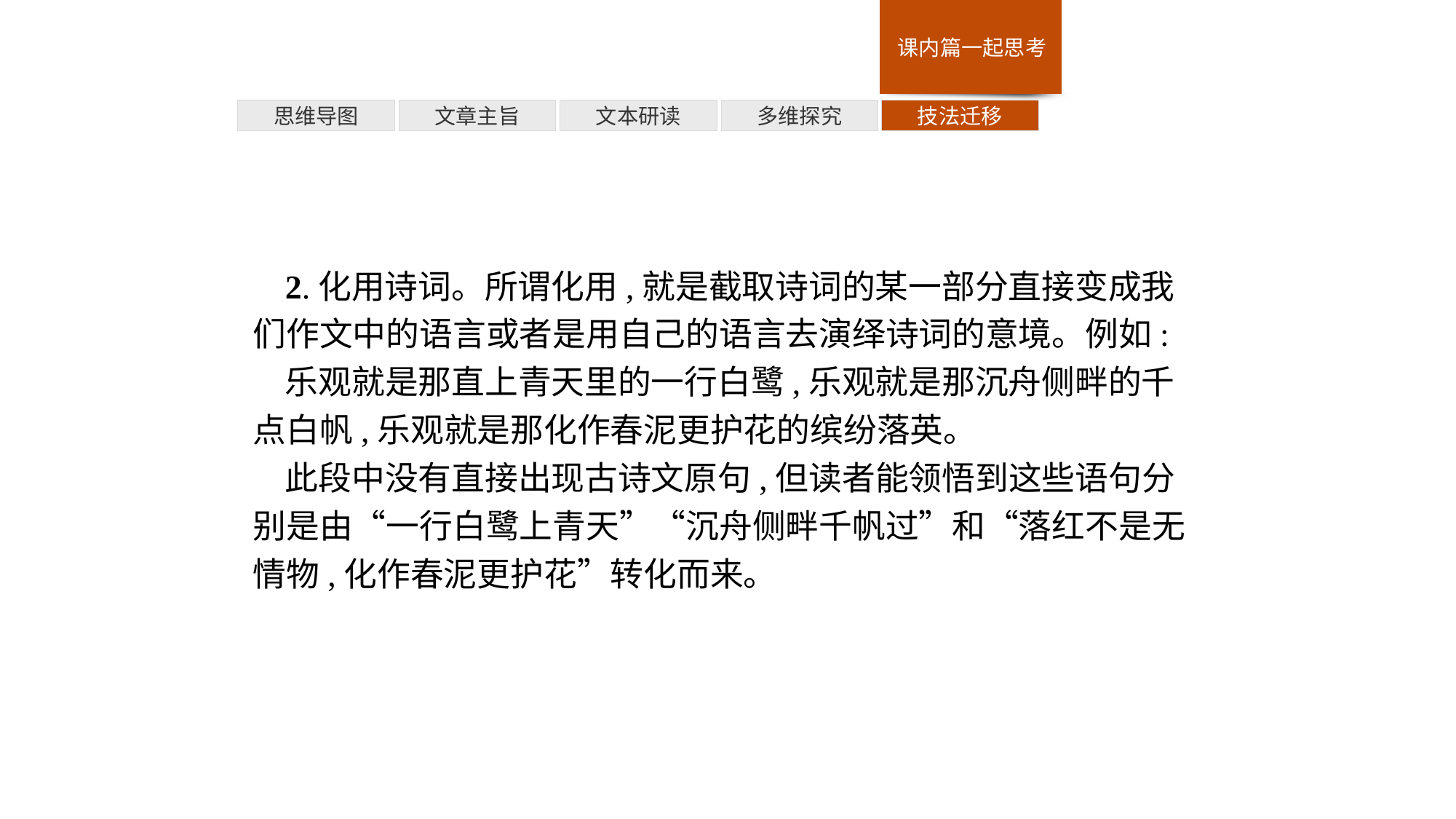

多维探究
思维导图
文章主旨
文本研读
技法迁移
2.化用诗词。所谓化用,就是截取诗词的某一部分直接变成我们作文中的语言或者是用自己的语言去演绎诗词的意境。例如:
乐观就是那直上青天里的一行白鹭,乐观就是那沉舟侧畔的千点白帆,乐观就是那化作春泥更护花的缤纷落英。
此段中没有直接出现古诗文原句,但读者能领悟到这些语句分别是由“一行白鹭上青天”“沉舟侧畔千帆过”和“落红不是无情物,化作春泥更护花”转化而来。